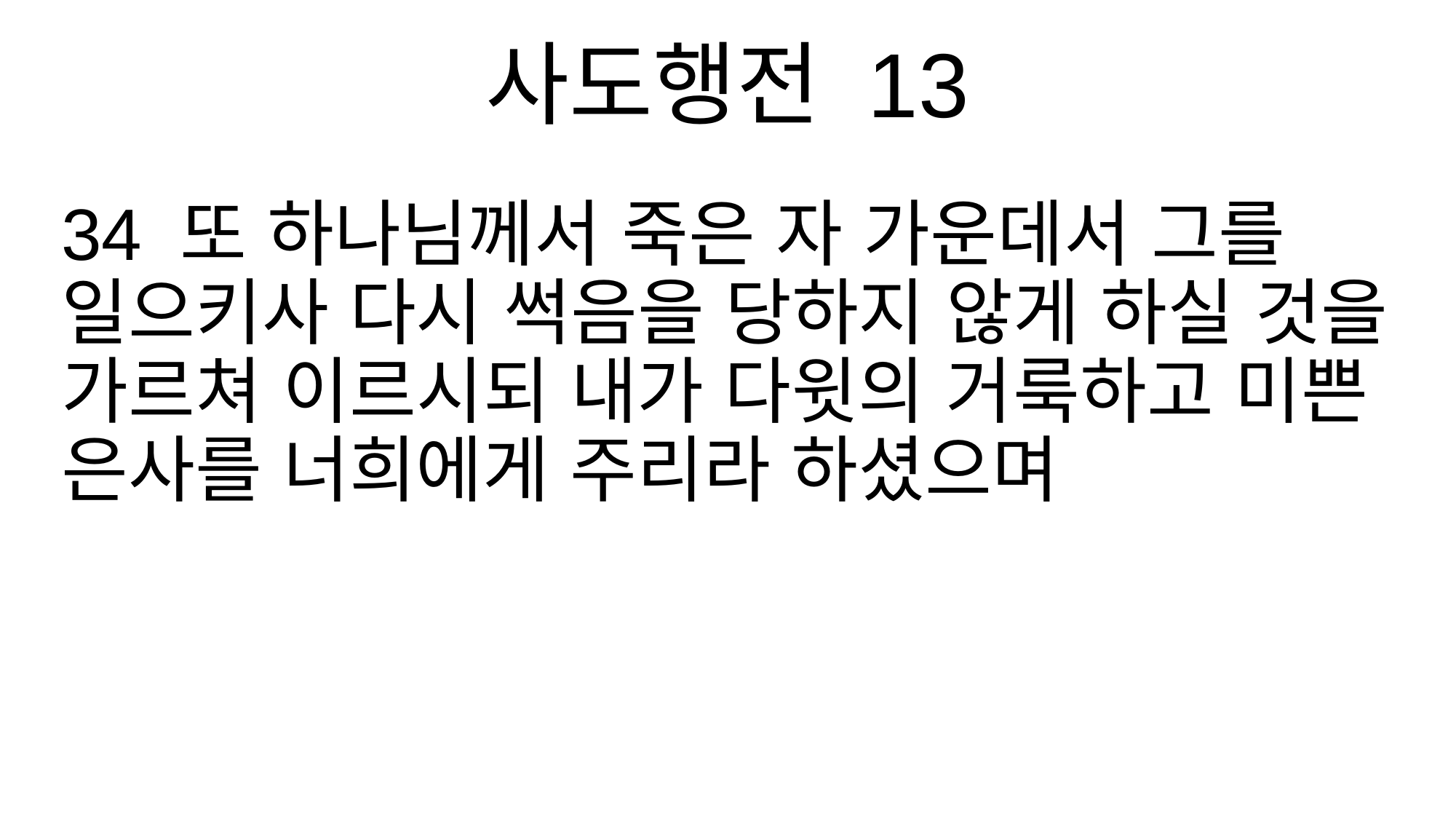

사도행전 13
34 또 하나님께서 죽은 자 가운데서 그를 일으키사 다시 썩음을 당하지 않게 하실 것을 가르쳐 이르시되 내가 다윗의 거룩하고 미쁜 은사를 너희에게 주리라 하셨으며